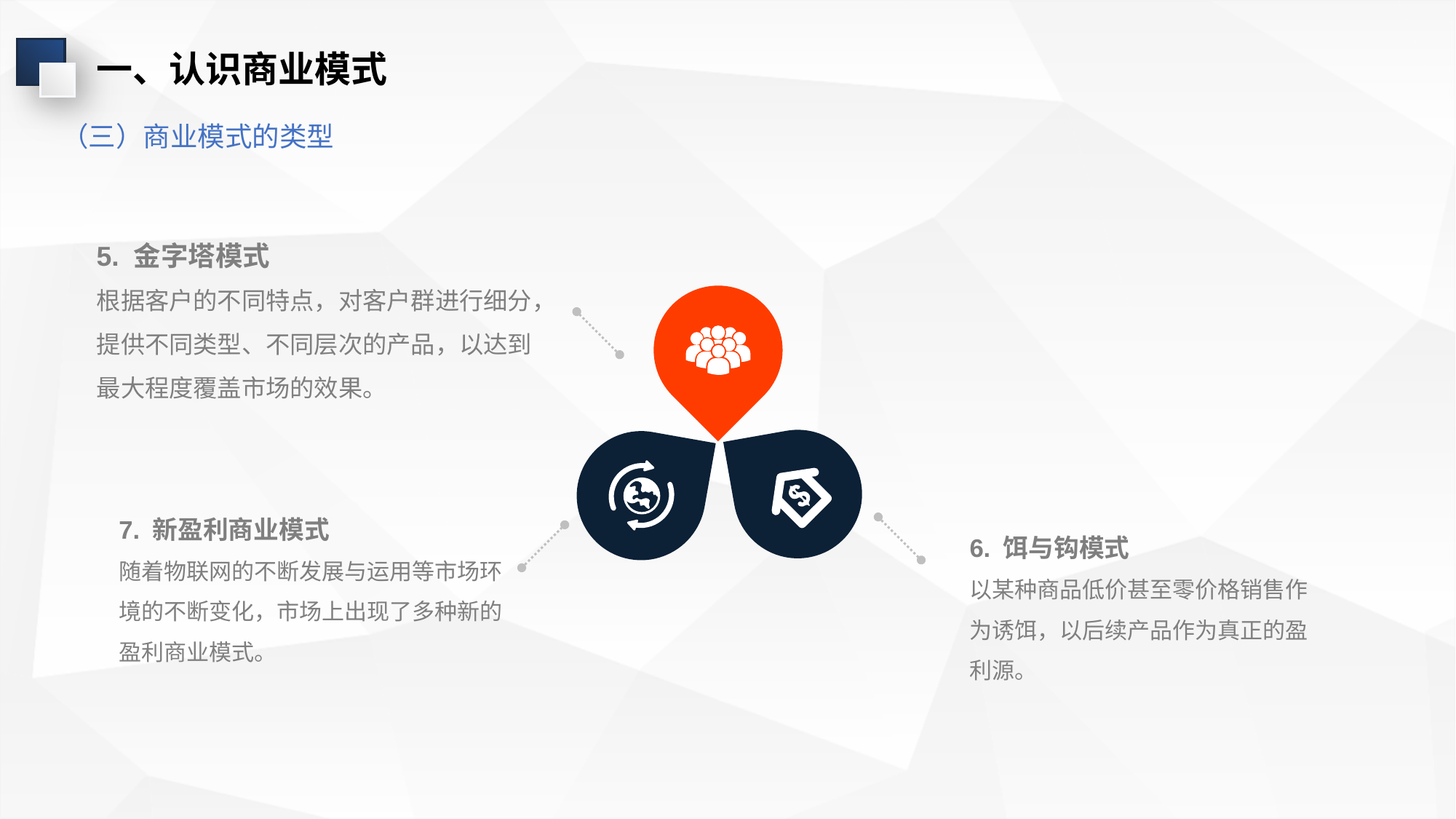

一、认识商业模式
（三）商业模式的类型
5. 金字塔模式
根据客户的不同特点，对客户群进行细分，提供不同类型、不同层次的产品，以达到最大程度覆盖市场的效果。

7. 新盈利商业模式
随着物联网的不断发展与运用等市场环境的不断变化，市场上出现了多种新的盈利商业模式。
6. 饵与钩模式
以某种商品低价甚至零价格销售作为诱饵，以后续产品作为真正的盈利源。